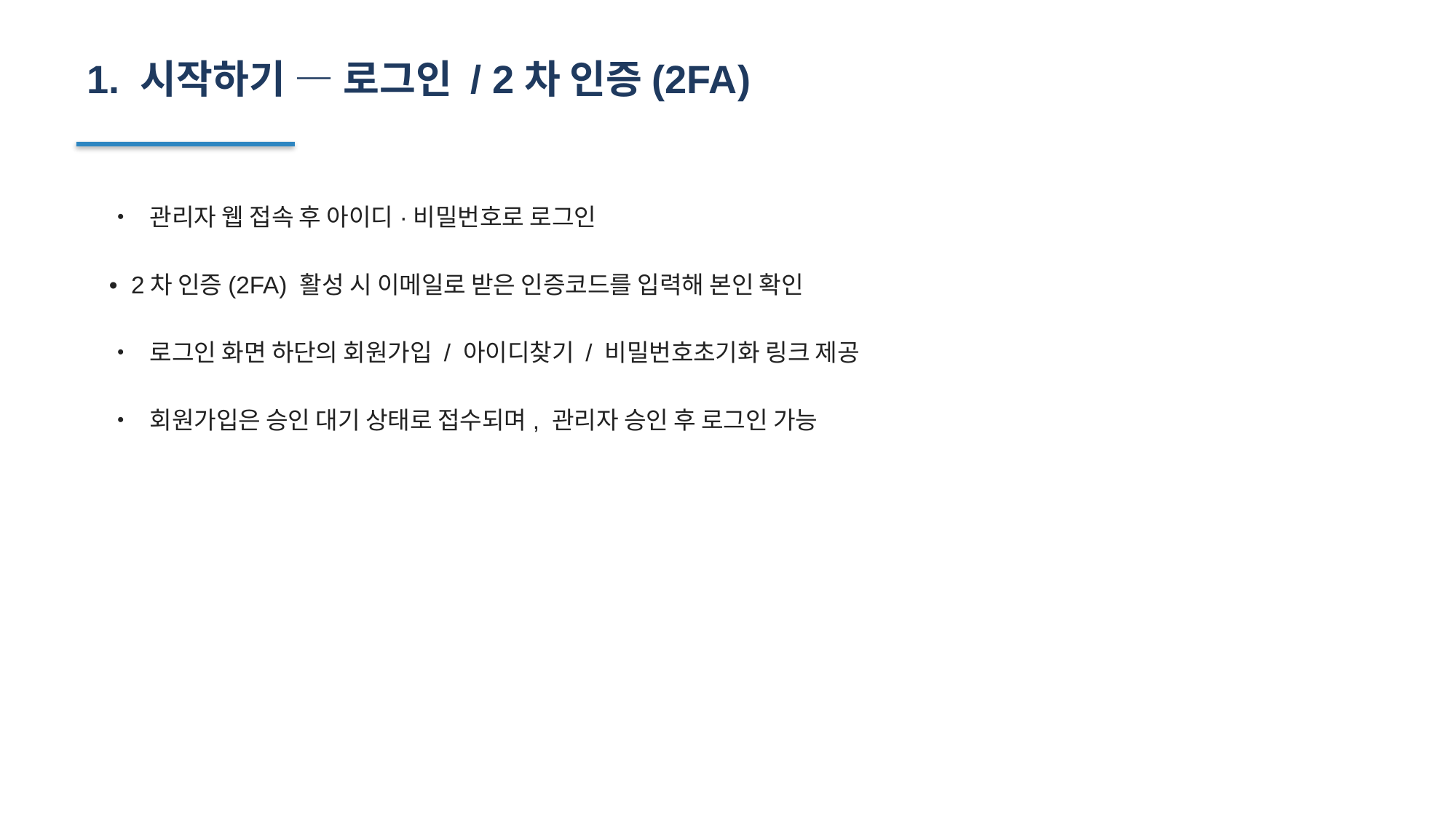

1. 시작하기 — 로그인 / 2차 인증(2FA)

•  관리자 웹 접속 후 아이디·비밀번호로 로그인
•  2차 인증(2FA) 활성 시 이메일로 받은 인증코드를 입력해 본인 확인
•  로그인 화면 하단의 회원가입 / 아이디찾기 / 비밀번호초기화 링크 제공
•  회원가입은 승인 대기 상태로 접수되며, 관리자 승인 후 로그인 가능